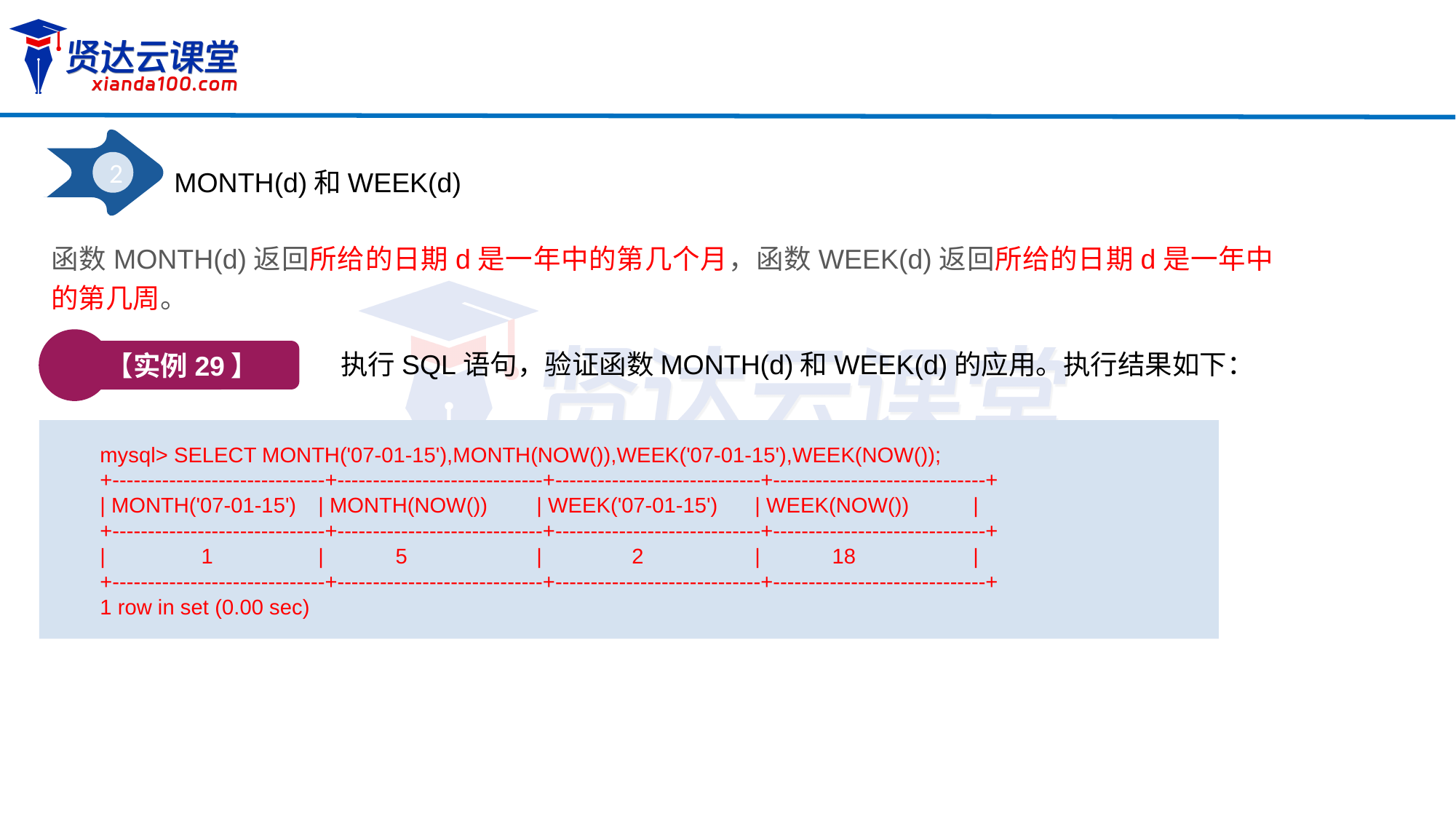

2
MONTH(d)和WEEK(d)
函数MONTH(d)返回所给的日期d是一年中的第几个月，函数WEEK(d)返回所给的日期d是一年中的第几周。

【实例29】
执行SQL语句，验证函数MONTH(d)和WEEK(d)的应用。执行结果如下：

mysql> SELECT MONTH('07-01-15'),MONTH(NOW()),WEEK('07-01-15'),WEEK(NOW());
+------------------------------+-----------------------------+-----------------------------+------------------------------+
| MONTH('07-01-15') 	| MONTH(NOW()) 	| WEEK('07-01-15') 	| WEEK(NOW()) 	|
+------------------------------+-----------------------------+-----------------------------+------------------------------+
|                1 	|            5   		|               2 	|            18 		|
+------------------------------+-----------------------------+-----------------------------+------------------------------+
1 row in set (0.00 sec)